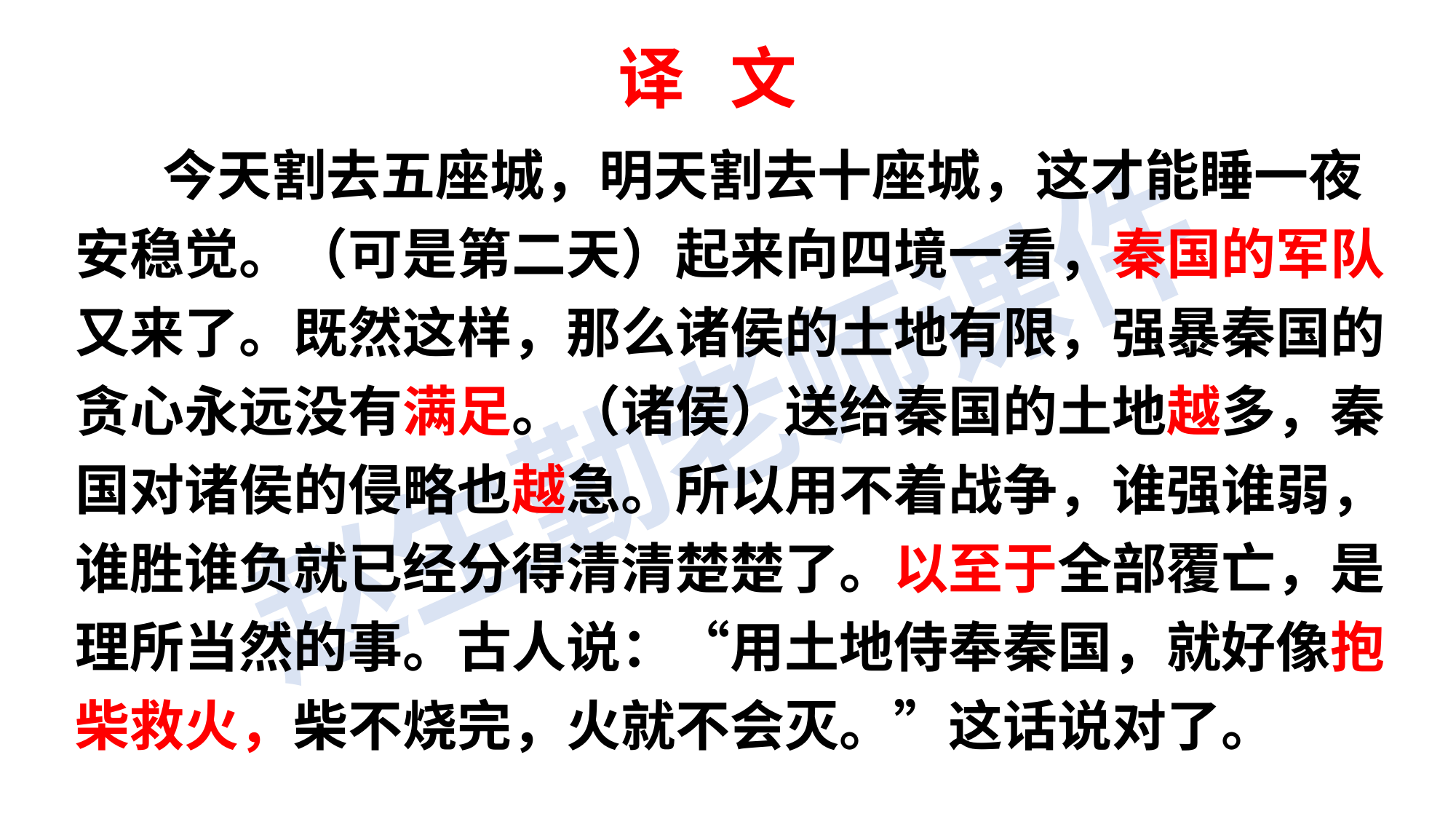

译   文
      今天割去五座城，明天割去十座城，这才能睡一夜安稳觉。（可是第二天）起来向四境一看，秦国的军队又来了。既然这样，那么诸侯的土地有限，强暴秦国的贪心永远没有满足。（诸侯）送给秦国的土地越多，秦国对诸侯的侵略也越急。所以用不着战争，谁强谁弱，谁胜谁负就已经分得清清楚楚了。以至于全部覆亡，是理所当然的事。古人说：“用土地侍奉秦国，就好像抱柴救火，柴不烧完，火就不会灭。”这话说对了。